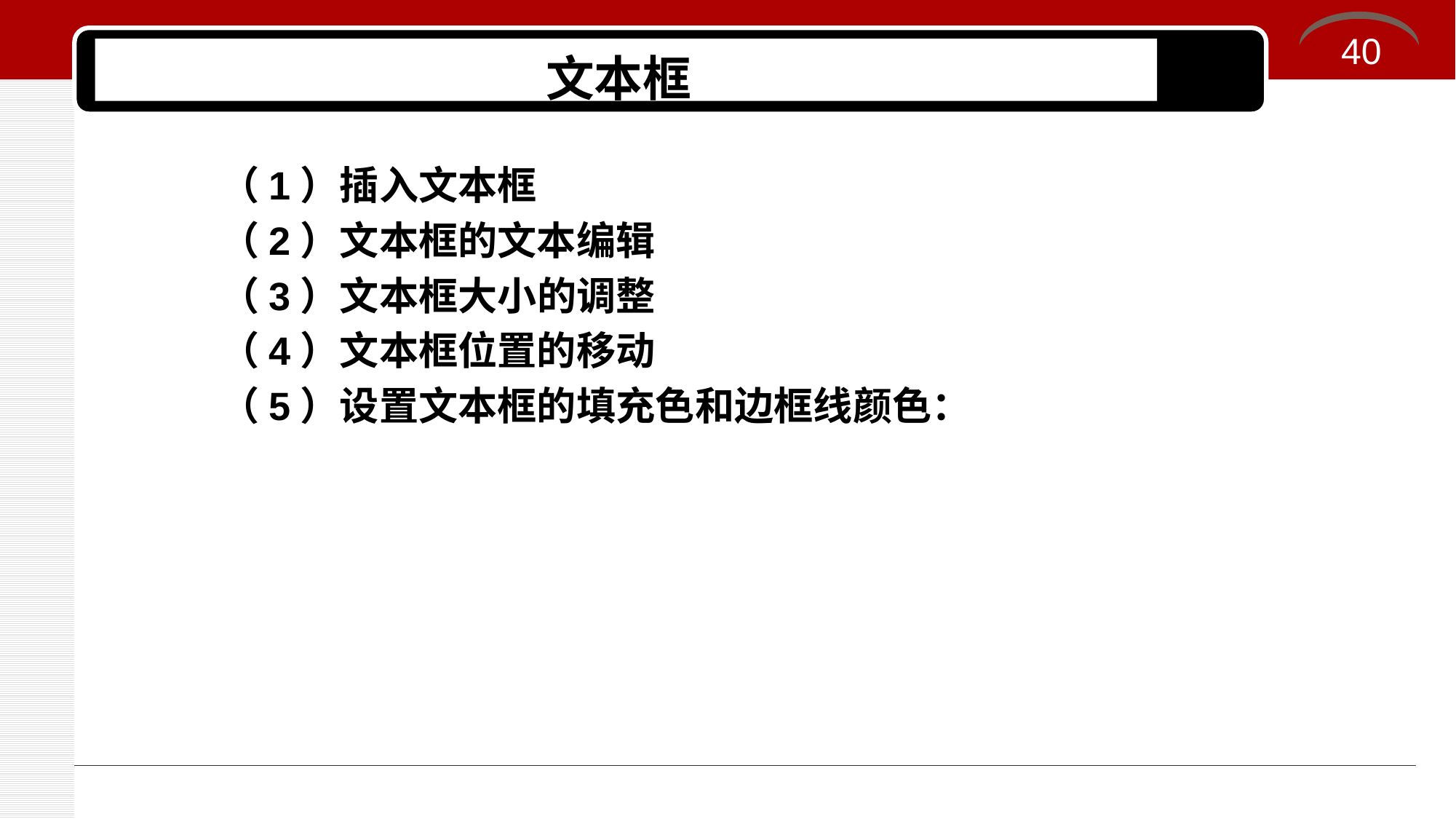

40
文本框
（1）插入文本框
（2）文本框的文本编辑
（3）文本框大小的调整
（4）文本框位置的移动
（5）设置文本框的填充色和边框线颜色：